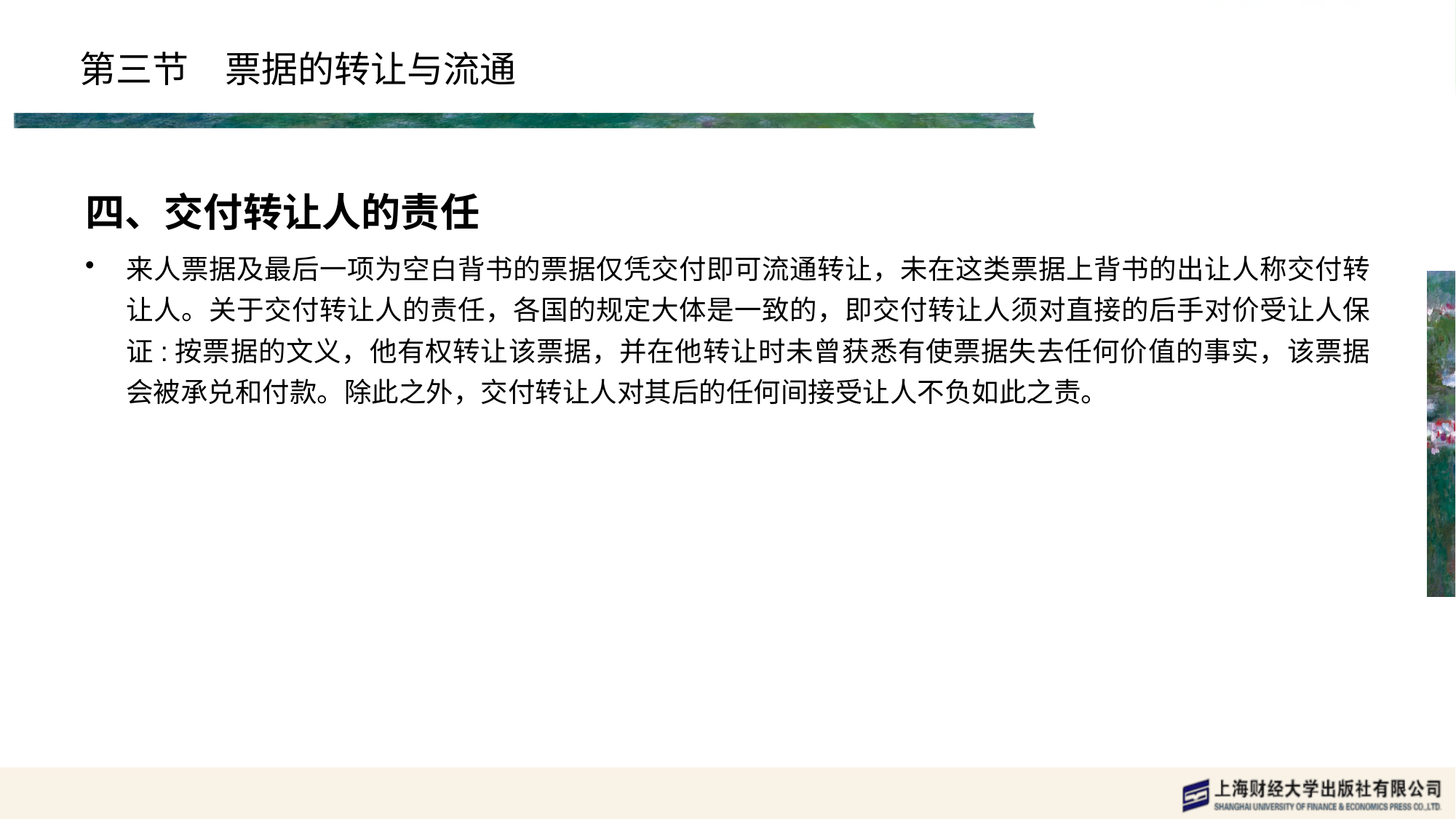

# 第三节　票据的转让与流通
四、交付转让人的责任
来人票据及最后一项为空白背书的票据仅凭交付即可流通转让，未在这类票据上背书的出让人称交付转让人。关于交付转让人的责任，各国的规定大体是一致的，即交付转让人须对直接的后手对价受让人保证:按票据的文义，他有权转让该票据，并在他转让时未曾获悉有使票据失去任何价值的事实，该票据会被承兑和付款。除此之外，交付转让人对其后的任何间接受让人不负如此之责。